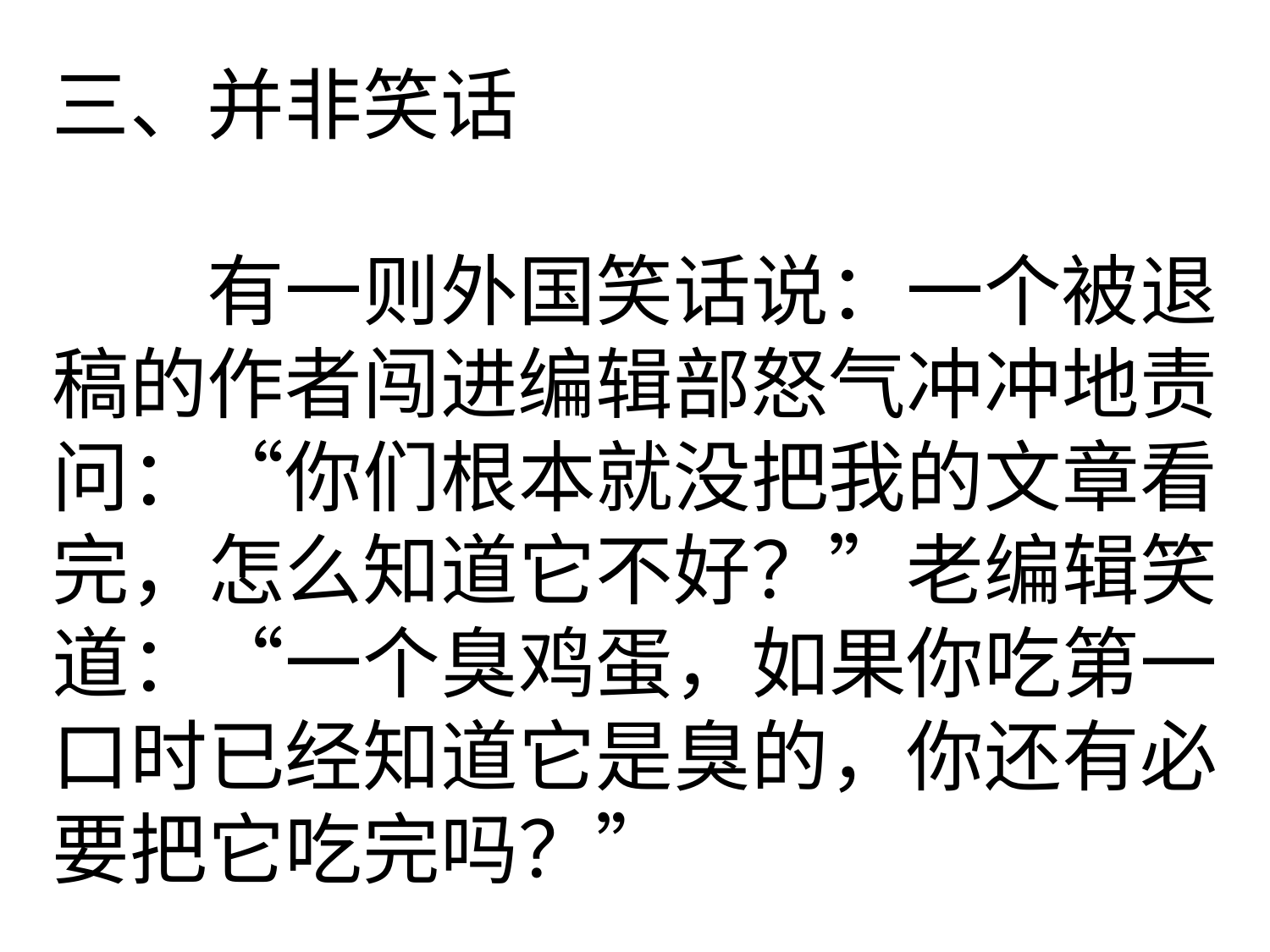

三、并非笑话
　　有一则外国笑话说：一个被退稿的作者闯进编辑部怒气冲冲地责问：“你们根本就没把我的文章看完，怎么知道它不好？”老编辑笑道：“一个臭鸡蛋，如果你吃第一口时已经知道它是臭的，你还有必要把它吃完吗？”